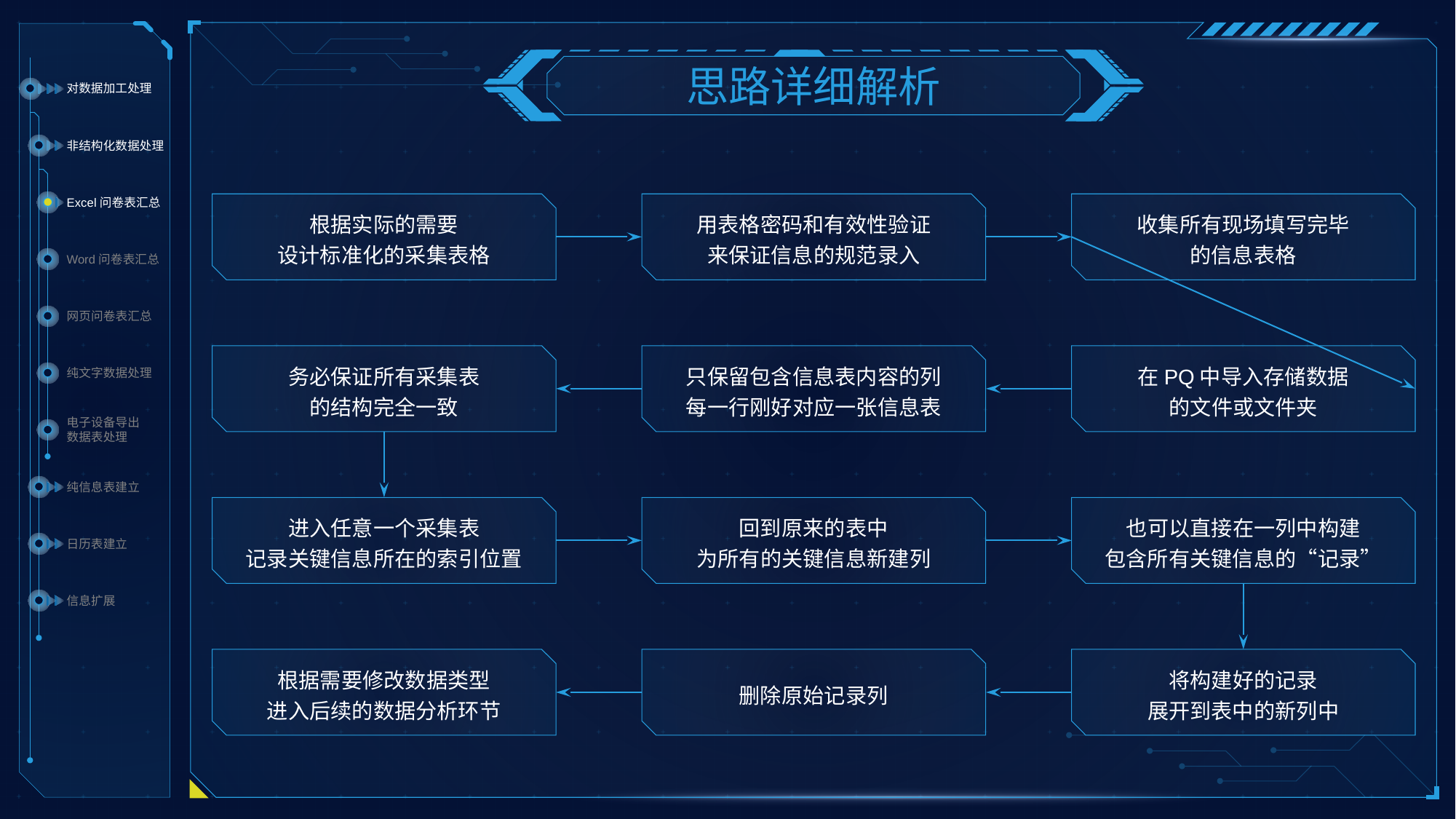

思路详细解析
对数据加工处理

非结构化数据处理

Excel问卷表汇总

根据实际的需要
设计标准化的采集表格
用表格密码和有效性验证
来保证信息的规范录入
收集所有现场填写完毕
的信息表格

Word问卷表汇总

网页问卷表汇总

务必保证所有采集表
的结构完全一致
只保留包含信息表内容的列
每一行刚好对应一张信息表
在PQ中导入存储数据
的文件或文件夹
纯文字数据处理

电子设备导出
数据表处理

纯信息表建立

进入任意一个采集表
记录关键信息所在的索引位置
回到原来的表中
为所有的关键信息新建列
也可以直接在一列中构建
包含所有关键信息的“记录”
日历表建立

信息扩展

根据需要修改数据类型
进入后续的数据分析环节
删除原始记录列
将构建好的记录
展开到表中的新列中